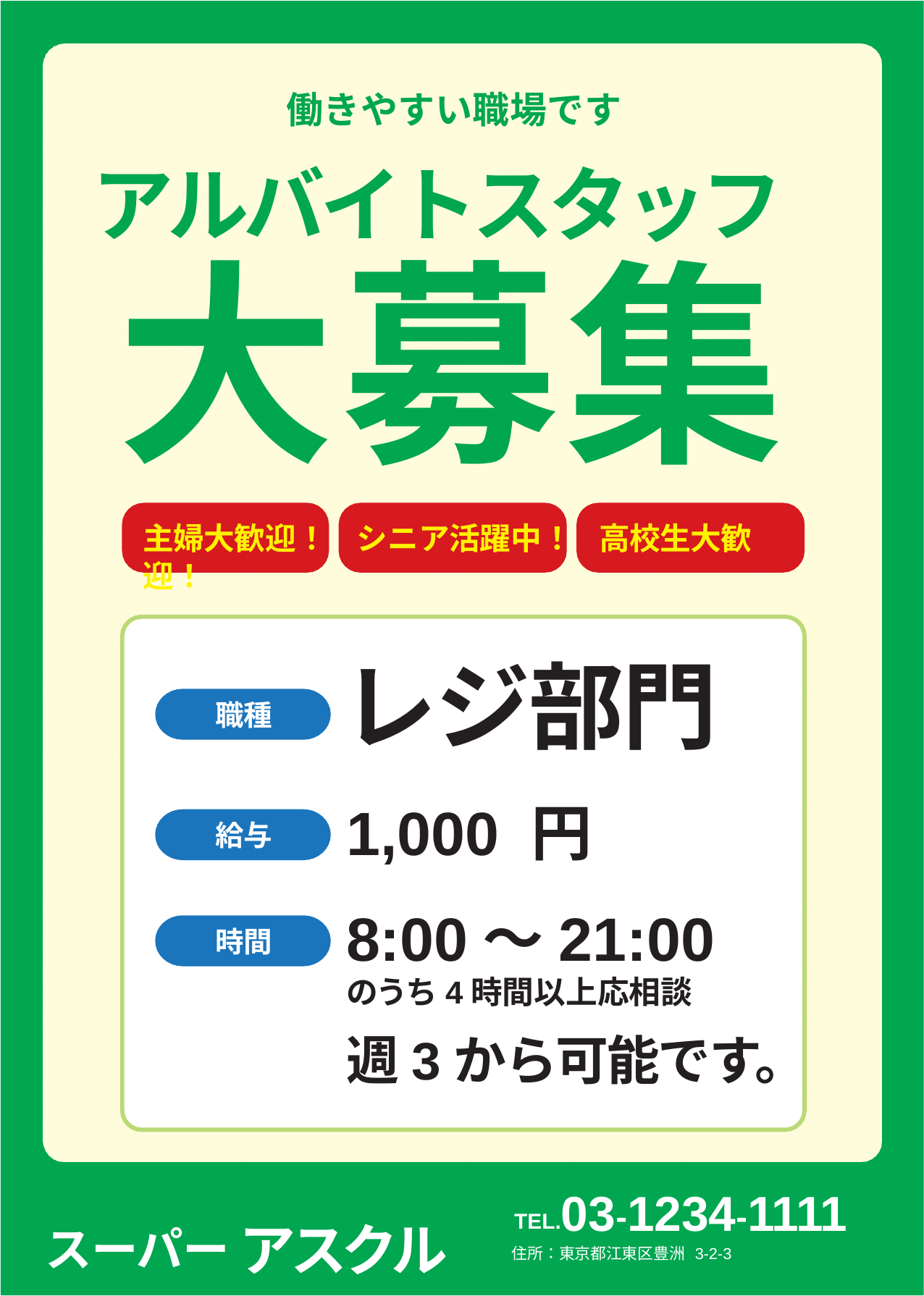

働きやすい職場です
アルバイトスタッフ
大募集
主婦大歓迎！	シニア活躍中！	高校生大歓迎！
レジ部門
1,000 円

職種

給与
8:00～21:00

時間
のうち4時間以上応相談
週3から可能です。
スーパー アスクル
TEL.03-1234-1111
住所：東京都江東区豊洲 3-2-3